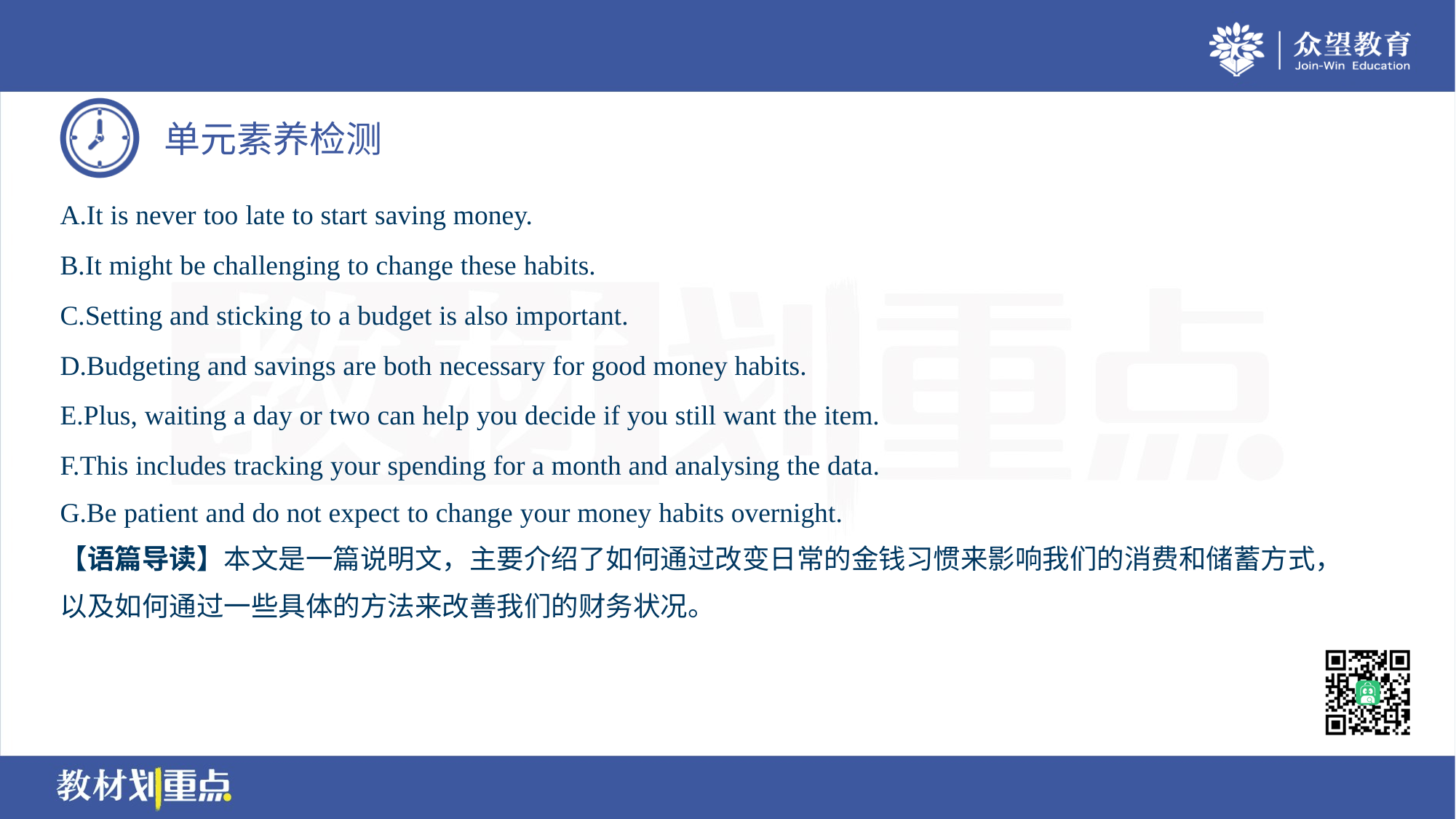

A.It is never too late to start saving money.
B.It might be challenging to change these habits.
C.Setting and sticking to a budget is also important.
D.Budgeting and savings are both necessary for good money habits.
E.Plus, waiting a day or two can help you decide if you still want the item.
F.This includes tracking your spending for a month and analysing the data.
G.Be patient and do not expect to change your money habits overnight.
【语篇导读】本文是一篇说明文，主要介绍了如何通过改变日常的金钱习惯来影响我们的消费和储蓄方式，
以及如何通过一些具体的方法来改善我们的财务状况。